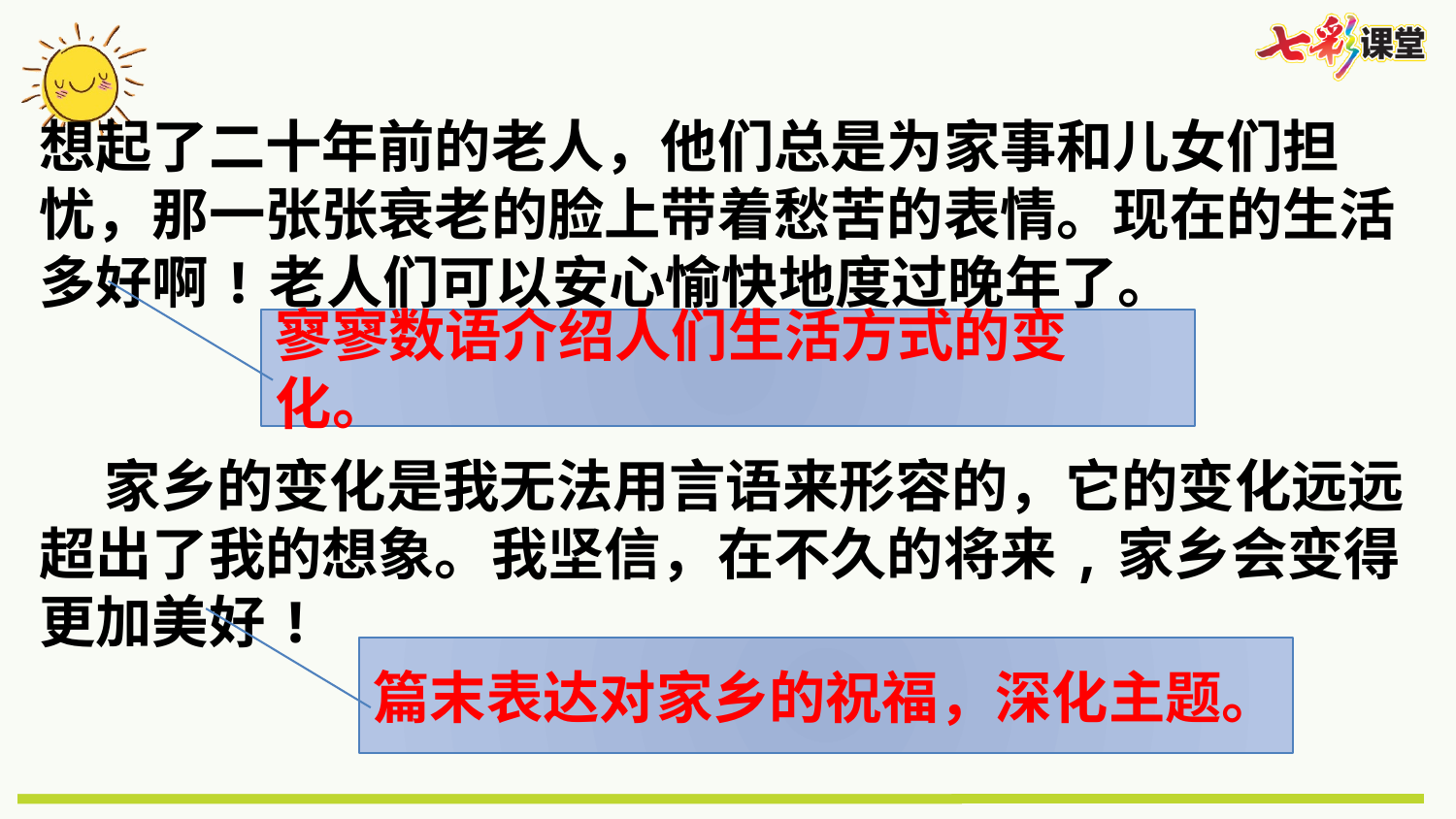

想起了二十年前的老人，他们总是为家事和儿女们担忧，那一张张衰老的脸上带着愁苦的表情。现在的生活多好啊!老人们可以安心愉快地度过晚年了。

    家乡的变化是我无法用言语来形容的，它的变化远远超出了我的想象。我坚信，在不久的将来,家乡会变得更加美好!
寥寥数语介绍人们生活方式的变化。
篇末表达对家乡的祝福，深化主题。